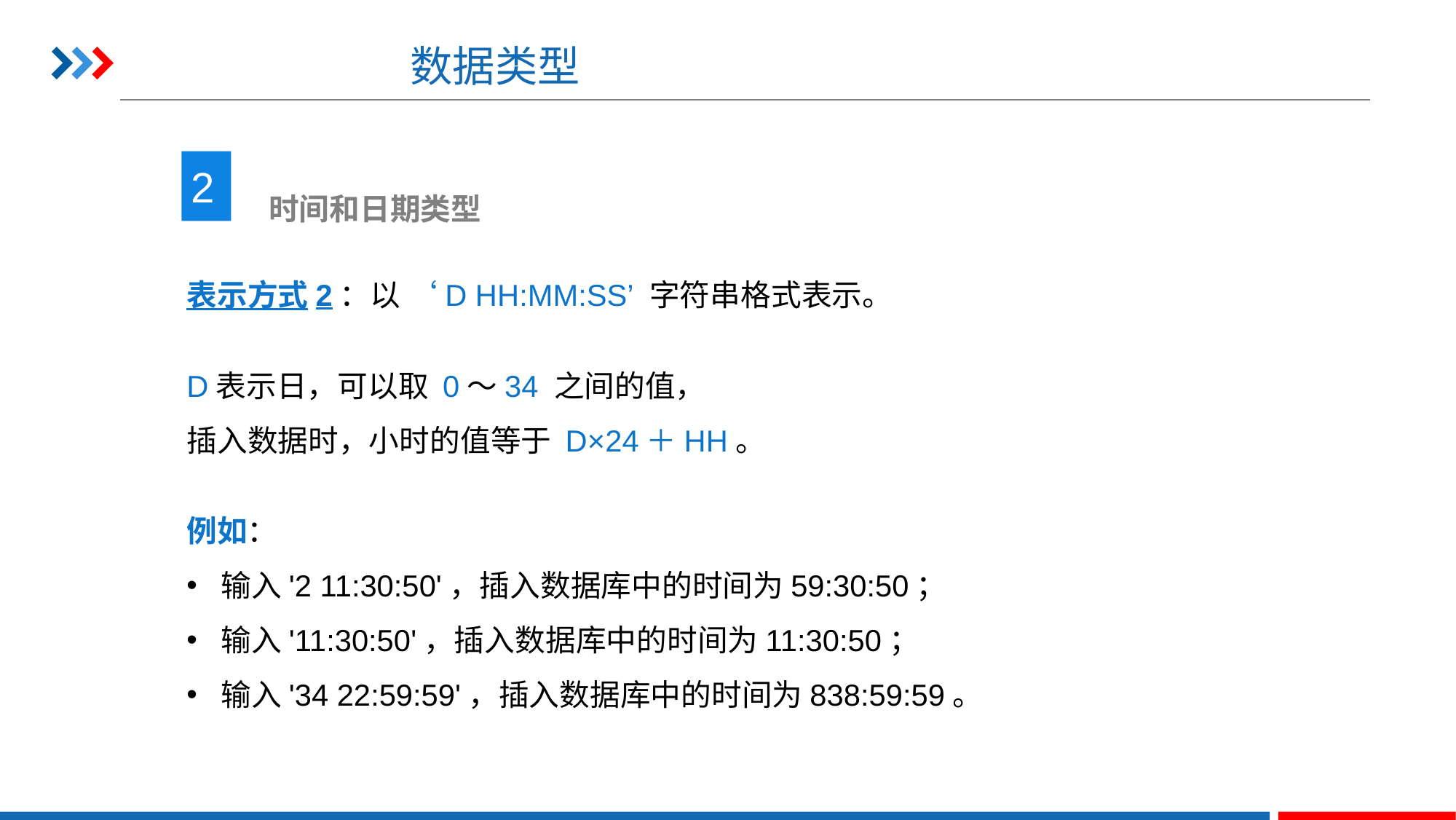

# 数据类型

2
  时间和日期类型
表示方式2：以 ‘D HH:MM:SS’ 字符串格式表示。

D表示日，可以取 0～34 之间的值，
插入数据时，小时的值等于 D×24＋HH。

例如：
输入'2 11:30:50'，插入数据库中的时间为59:30:50；
输入'11:30:50'，插入数据库中的时间为11:30:50；
输入'34 22:59:59'，插入数据库中的时间为838:59:59。